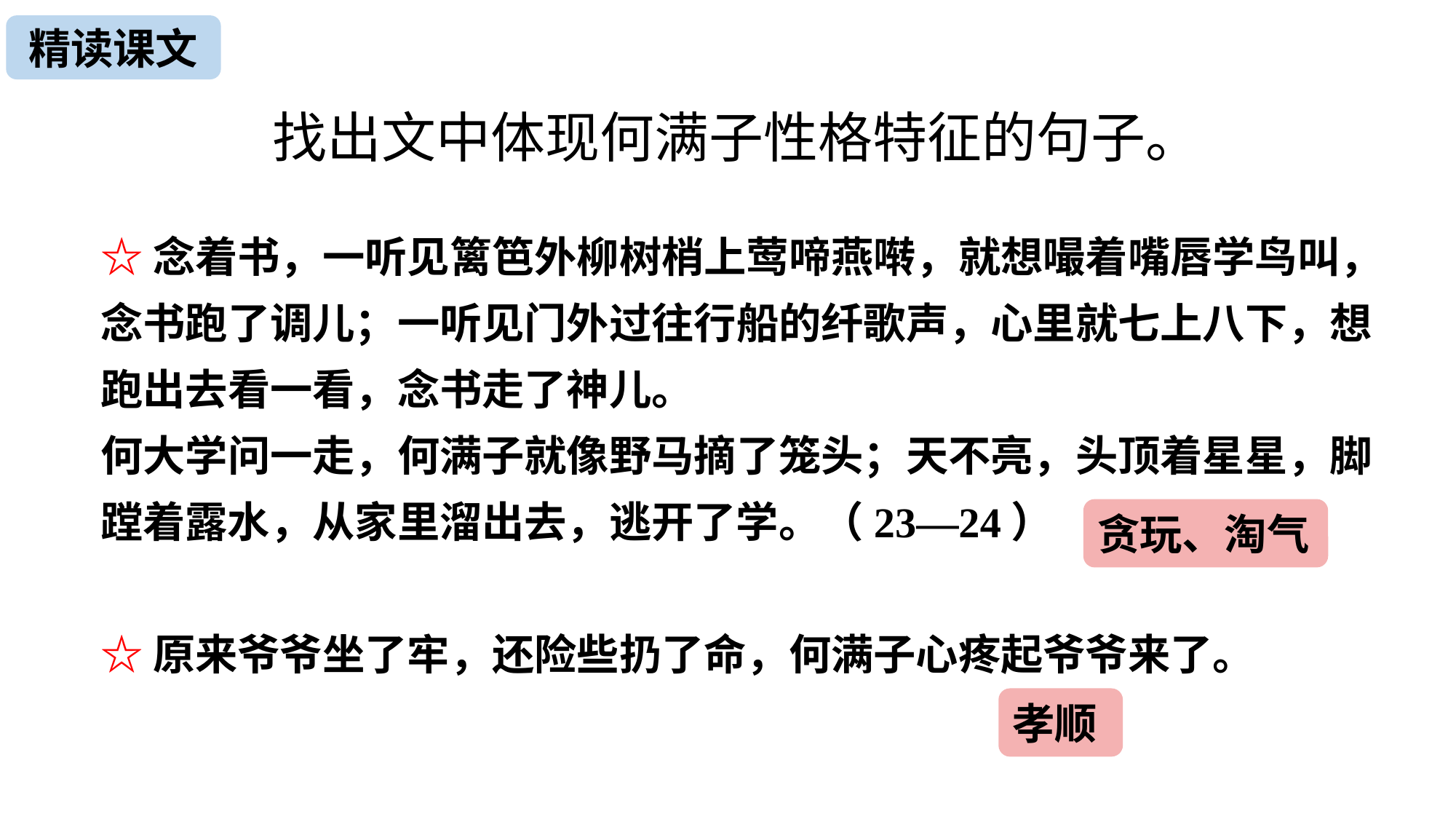

精读课文
找出文中体现何满子性格特征的句子。
☆念着书，一听见篱笆外柳树梢上莺啼燕啭，就想嘬着嘴唇学鸟叫，念书跑了调儿；一听见门外过往行船的纤歌声，心里就七上八下，想跑出去看一看，念书走了神儿。
何大学问一走，何满子就像野马摘了笼头；天不亮，头顶着星星，脚蹚着露水，从家里溜出去，逃开了学。（23—24）

☆原来爷爷坐了牢，还险些扔了命，何满子心疼起爷爷来了。
贪玩、淘气
孝顺